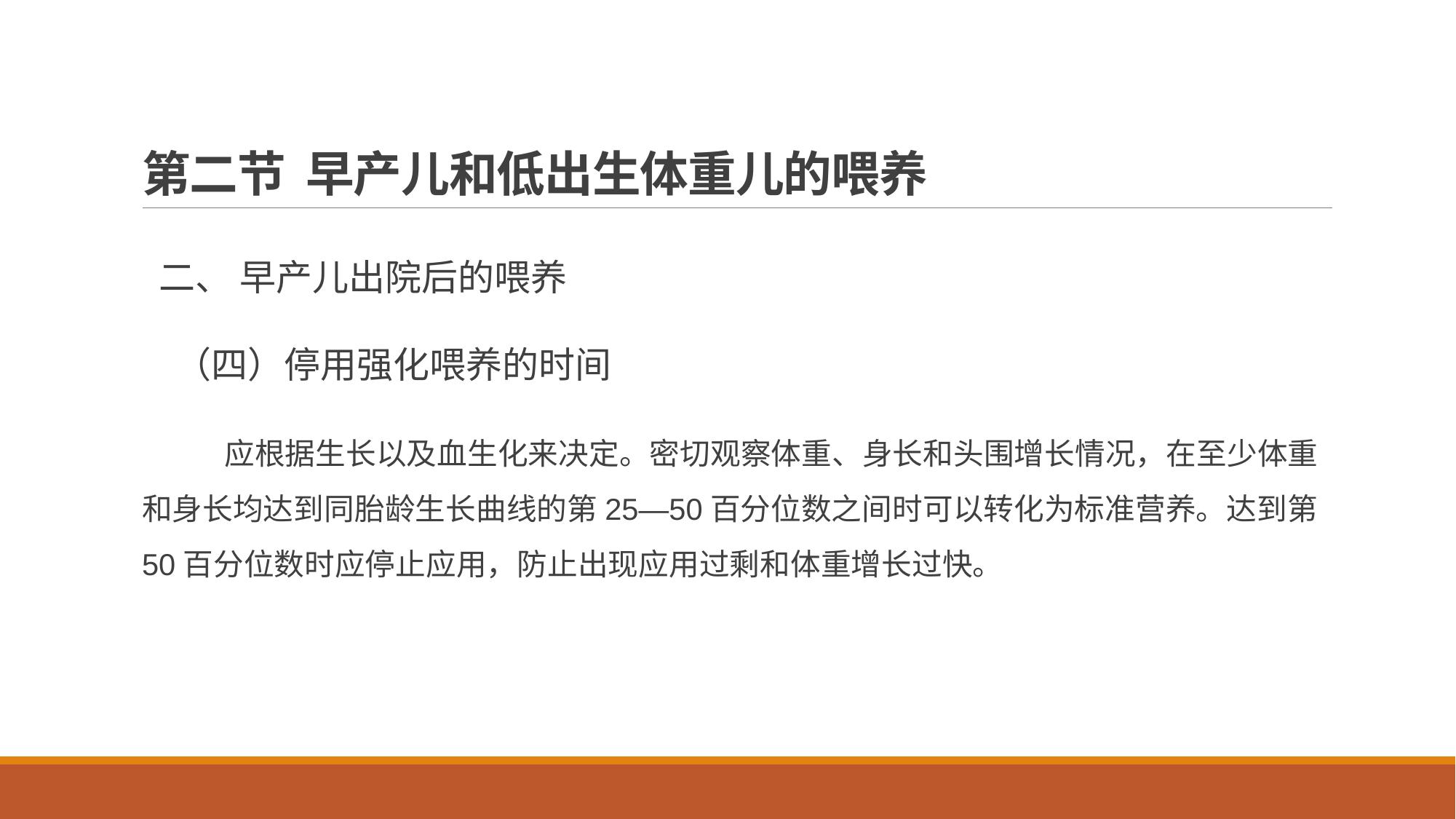

# 第二节  早产儿和低出生体重儿的喂养
 二、 早产儿出院后的喂养
   （四）停用强化喂养的时间
         应根据生长以及血生化来决定。密切观察体重、身长和头围增长情况，在至少体重和身长均达到同胎龄生长曲线的第25—50百分位数之间时可以转化为标准营养。达到第50百分位数时应停止应用，防止出现应用过剩和体重增长过快。